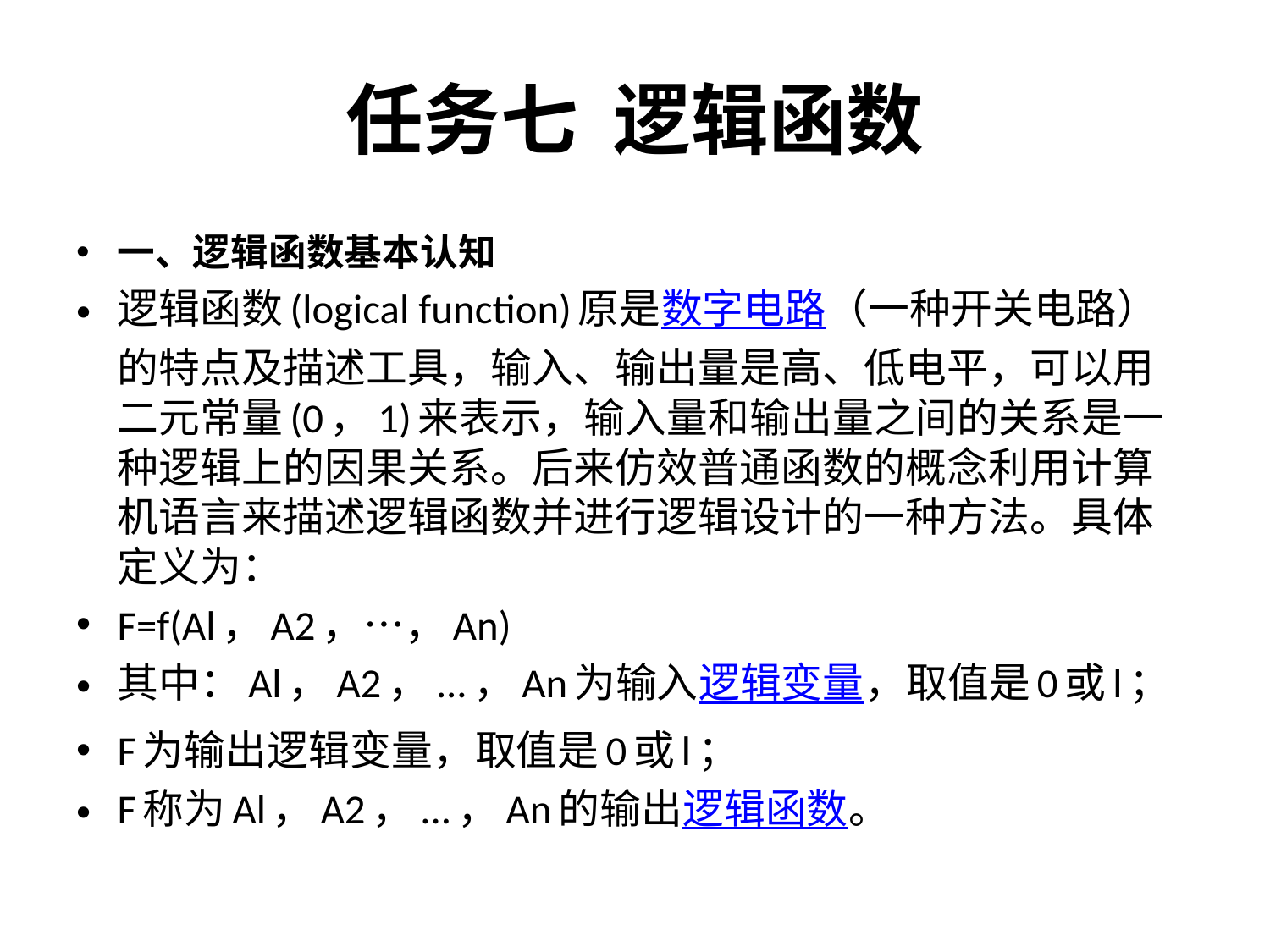

# 任务七  逻辑函数
一、逻辑函数基本认知
逻辑函数(logical function)原是数字电路（一种开关电路）的特点及描述工具，输入、输出量是高、低电平，可以用二元常量(0，1)来表示，输入量和输出量之间的关系是一种逻辑上的因果关系。后来仿效普通函数的概念利用计算机语言来描述逻辑函数并进行逻辑设计的一种方法。具体定义为：
F=f(Al，A2，…，An)
其中：Al，A2，...，An为输入逻辑变量，取值是0或l；
F为输出逻辑变量，取值是0或l；
F称为Al，A2，...，An的输出逻辑函数。